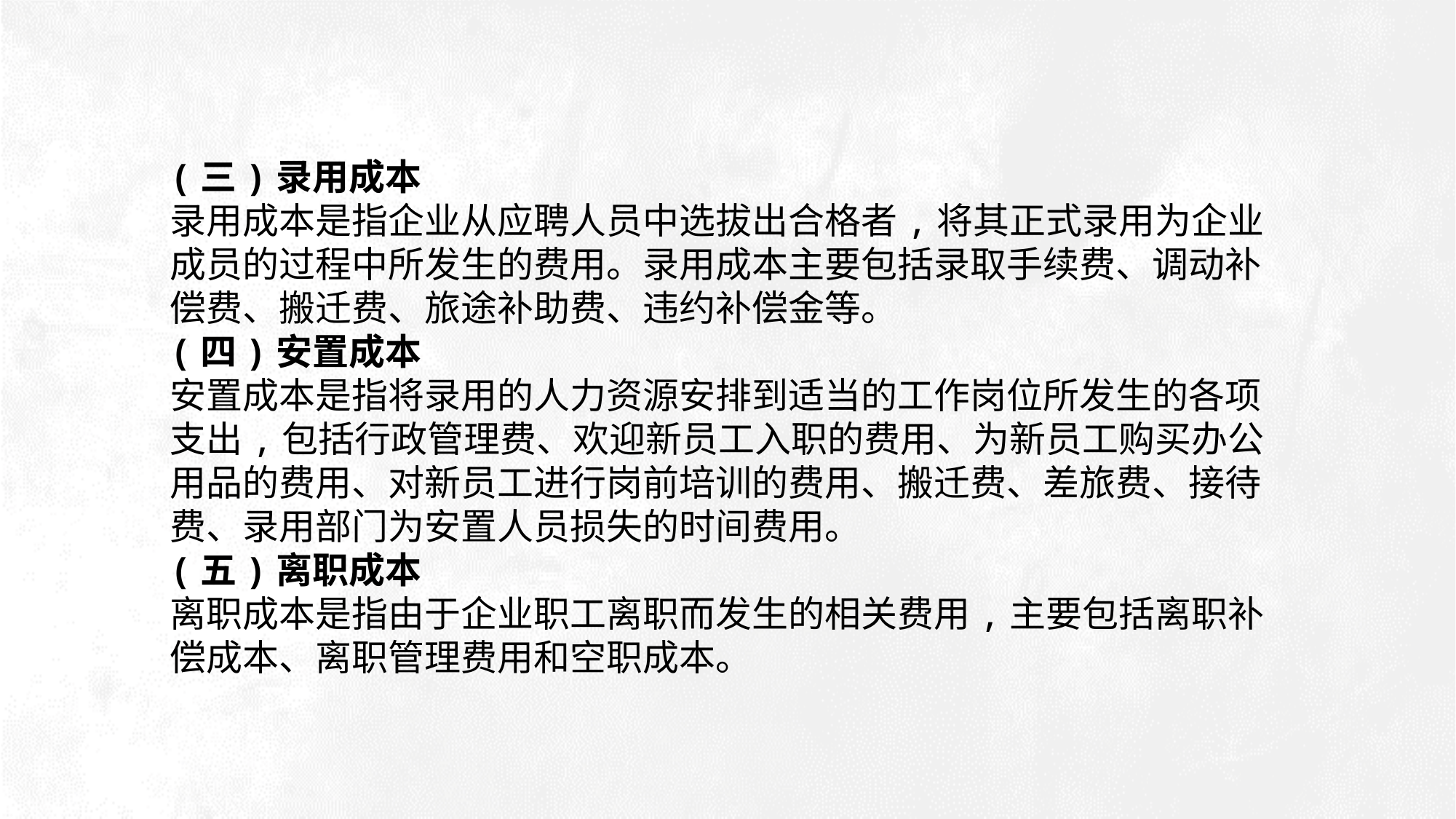

(三)录用成本
录用成本是指企业从应聘人员中选拔出合格者,将其正式录用为企业成员的过程中所发生的费用。录用成本主要包括录取手续费、调动补偿费、搬迁费、旅途补助费、违约补偿金等。
(四)安置成本
安置成本是指将录用的人力资源安排到适当的工作岗位所发生的各项支出,包括行政管理费、欢迎新员工入职的费用、为新员工购买办公用品的费用、对新员工进行岗前培训的费用、搬迁费、差旅费、接待费、录用部门为安置人员损失的时间费用。
(五)离职成本
离职成本是指由于企业职工离职而发生的相关费用,主要包括离职补偿成本、离职管理费用和空职成本。